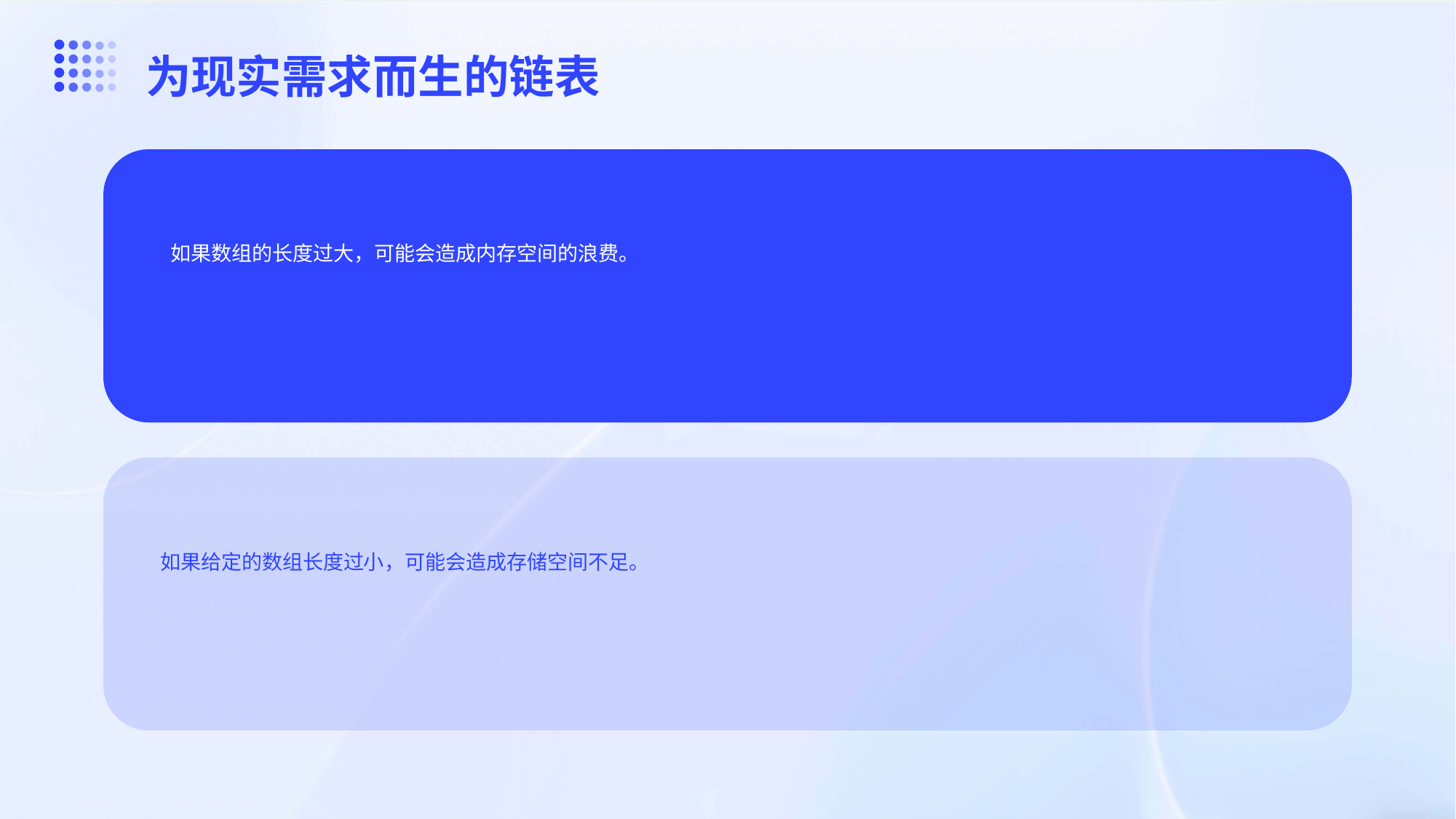

为现实需求而生的链表

如果数组的长度过大，可能会造成内存空间的浪费。

如果给定的数组长度过小，可能会造成存储空间不足。